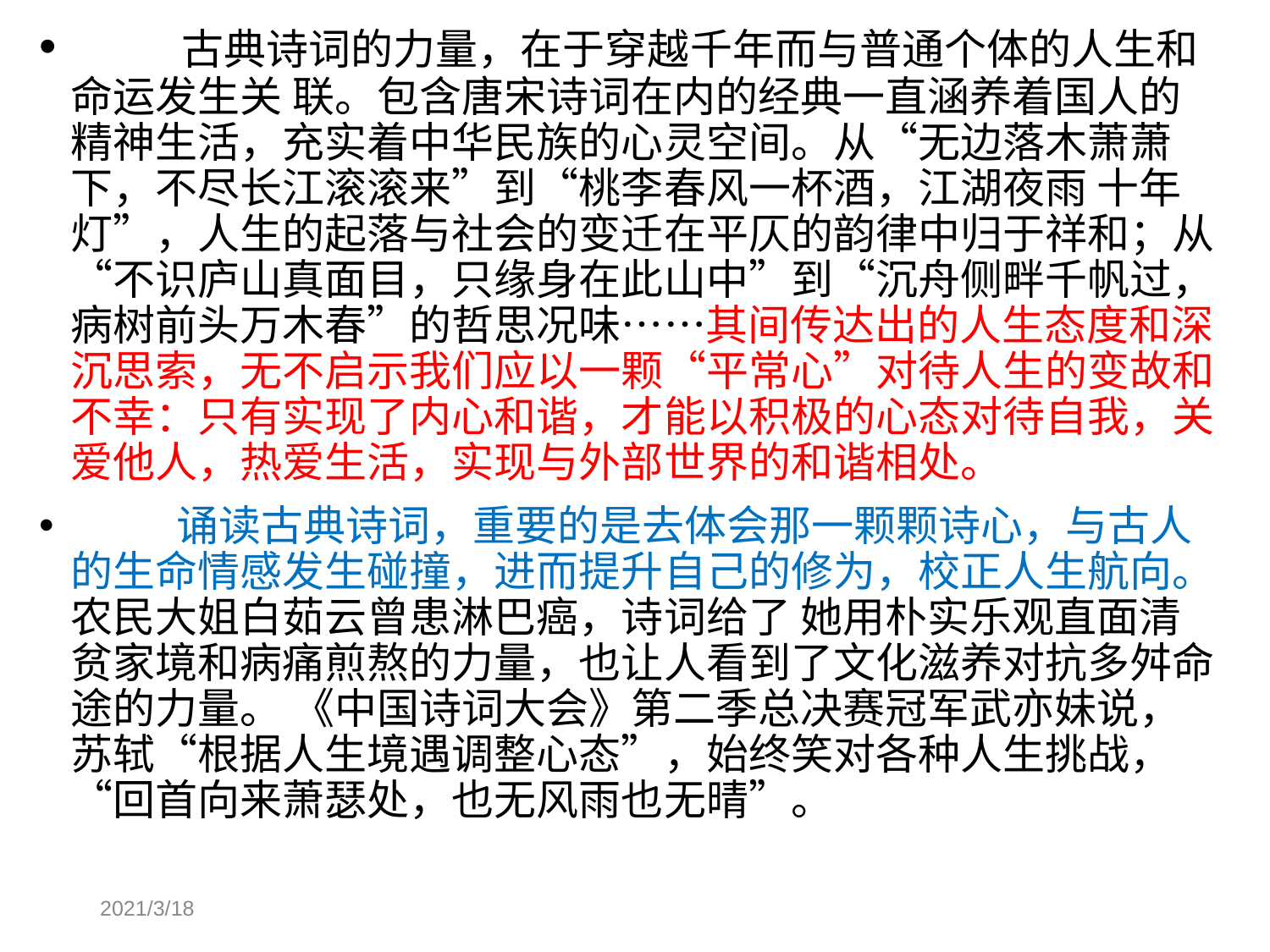

古典诗词的力量，在于穿越千年而与普通个体的人生和命运发生关 联。包含唐宋诗词在内的经典一直涵养着国人的精神生活，充实着中华民族的心灵空间。从“无边落木萧萧下，不尽长江滚滚来”到“桃李春风一杯酒，江湖夜雨 十年灯”，人生的起落与社会的变迁在平仄的韵律中归于祥和；从“不识庐山真面目，只缘身在此山中”到“沉舟侧畔千帆过，病树前头万木春”的哲思况味……其间传达出的人生态度和深沉思索，无不启示我们应以一颗“平常心”对待人生的变故和不幸：只有实现了内心和谐，才能以积极的心态对待自我，关爱他人，热爱生活，实现与外部世界的和谐相处。
          诵读古典诗词，重要的是去体会那一颗颗诗心，与古人的生命情感发生碰撞，进而提升自己的修为，校正人生航向。农民大姐白茹云曾患淋巴癌，诗词给了 她用朴实乐观直面清贫家境和病痛煎熬的力量，也让人看到了文化滋养对抗多舛命途的力量。 《中国诗词大会》第二季总决赛冠军武亦妹说，苏轼“根据人生境遇调整心态”，始终笑对各种人生挑战，  “回首向来萧瑟处，也无风雨也无晴”。
2021/3/18